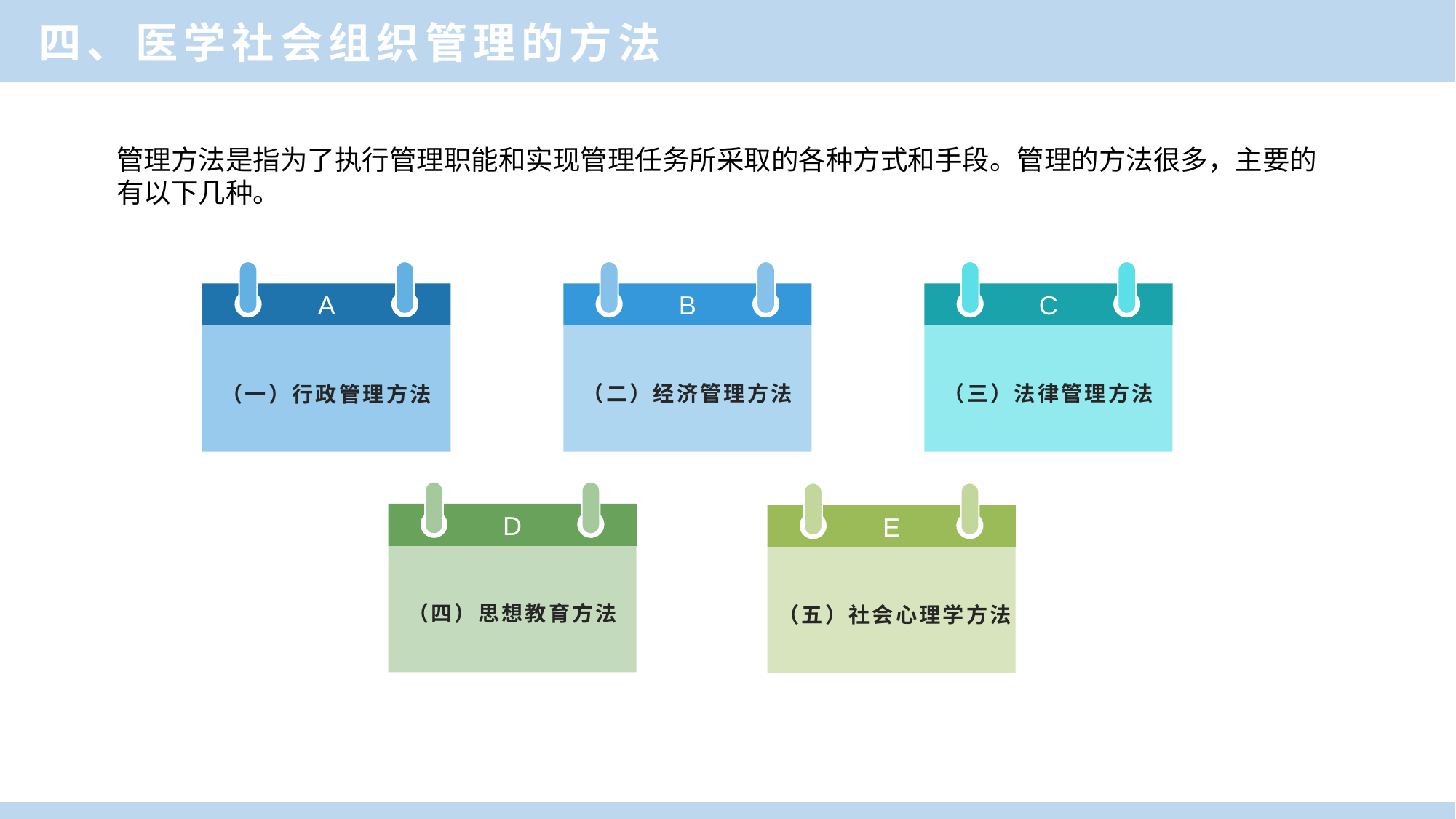

四、医学社会组织管理的方法
管理方法是指为了执行管理职能和实现管理任务所采取的各种方式和手段。管理的方法很多，主要的有以下几种。

A

（一）行政管理方法

B

（二）经济管理方法

C

（三）法律管理方法

D

（四）思想教育方法

E

（五）社会心理学方法